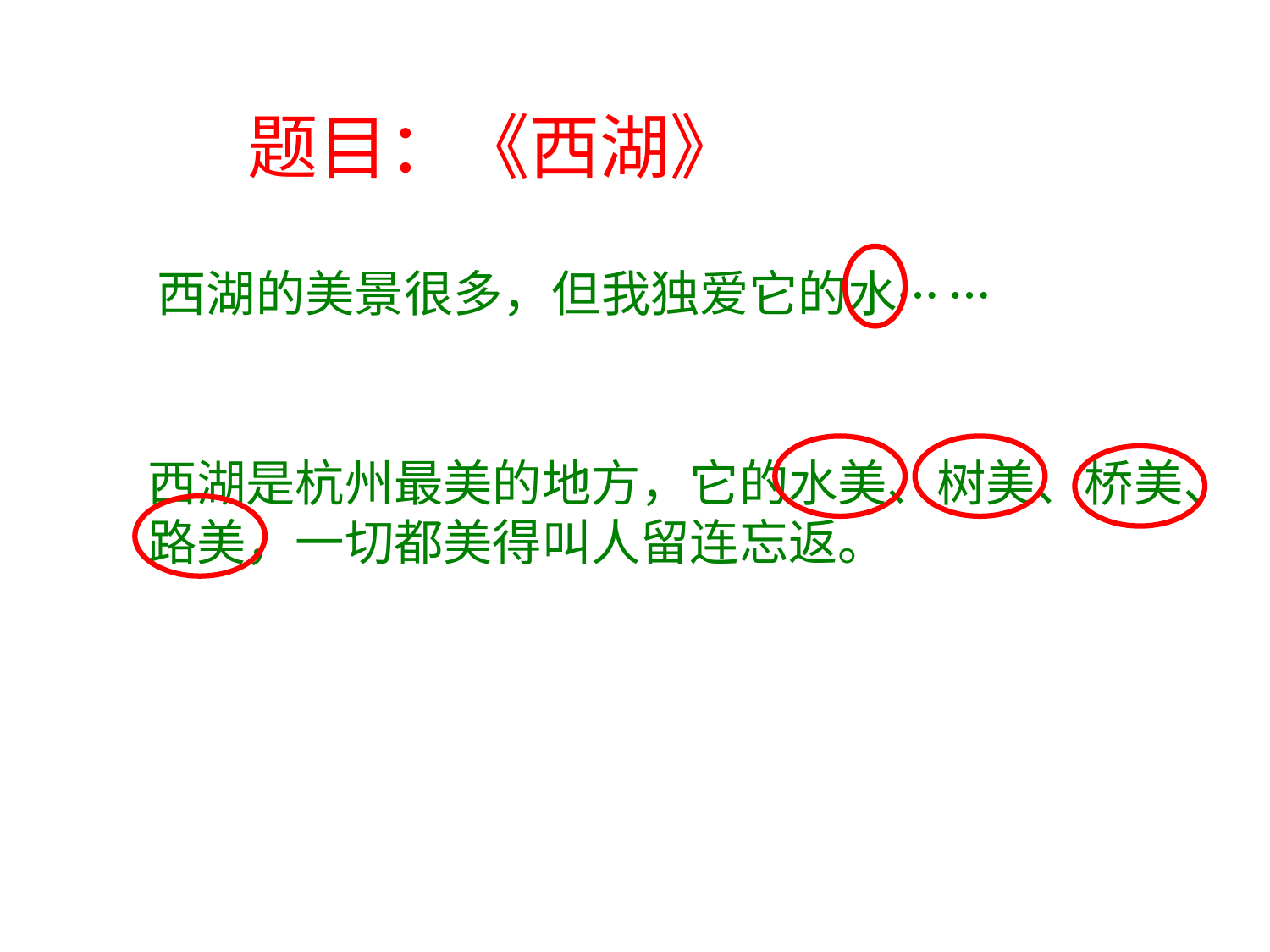

题目：《西湖》

西湖的美景很多，但我独爱它的水… …

西湖是杭州最美的地方，它的水美、树美、桥美、路美，一切都美得叫人留连忘返。